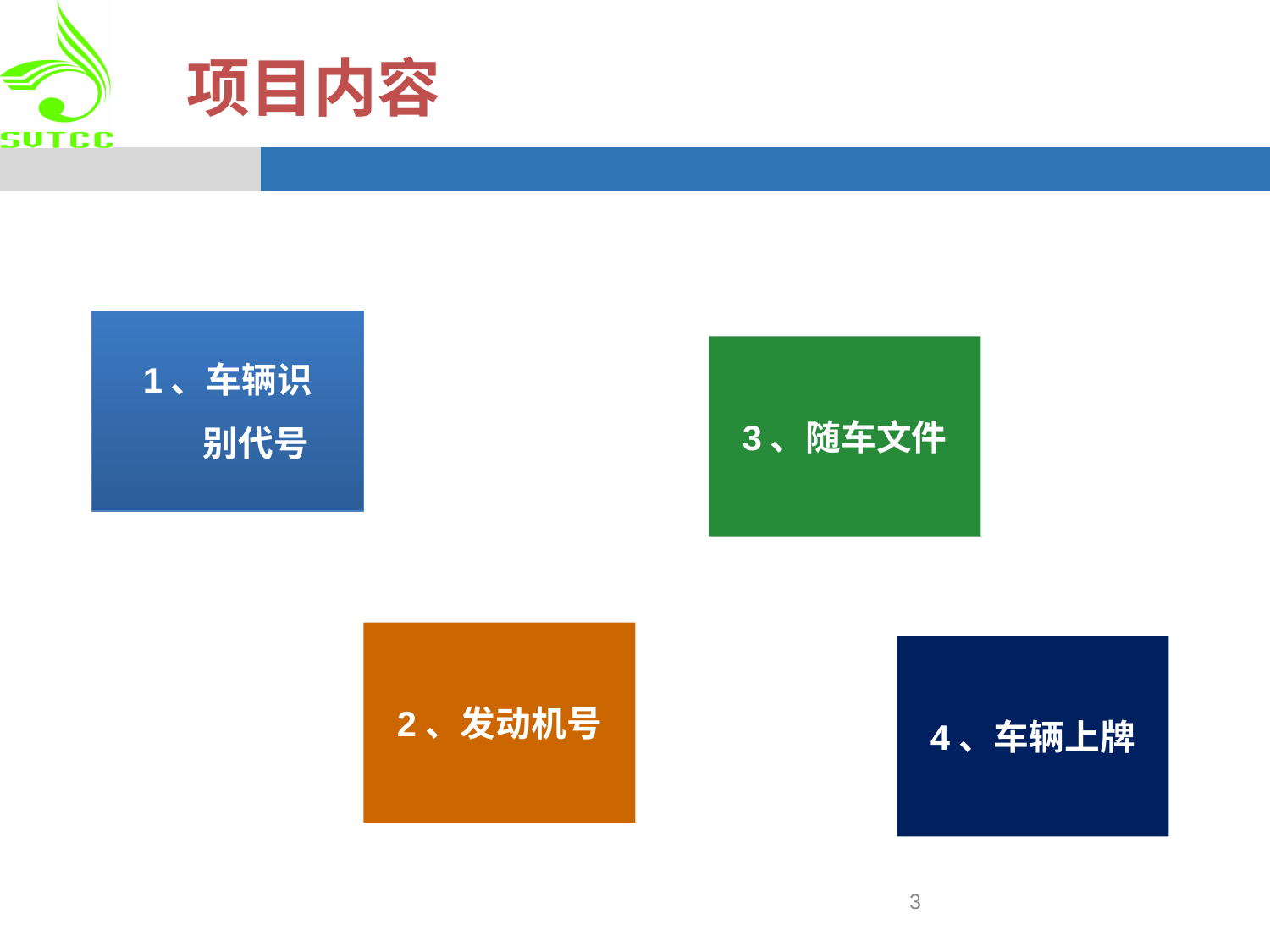

项目内容
1、车辆识
      别代号
3、随车文件
2、发动机号
4、车辆上牌
3